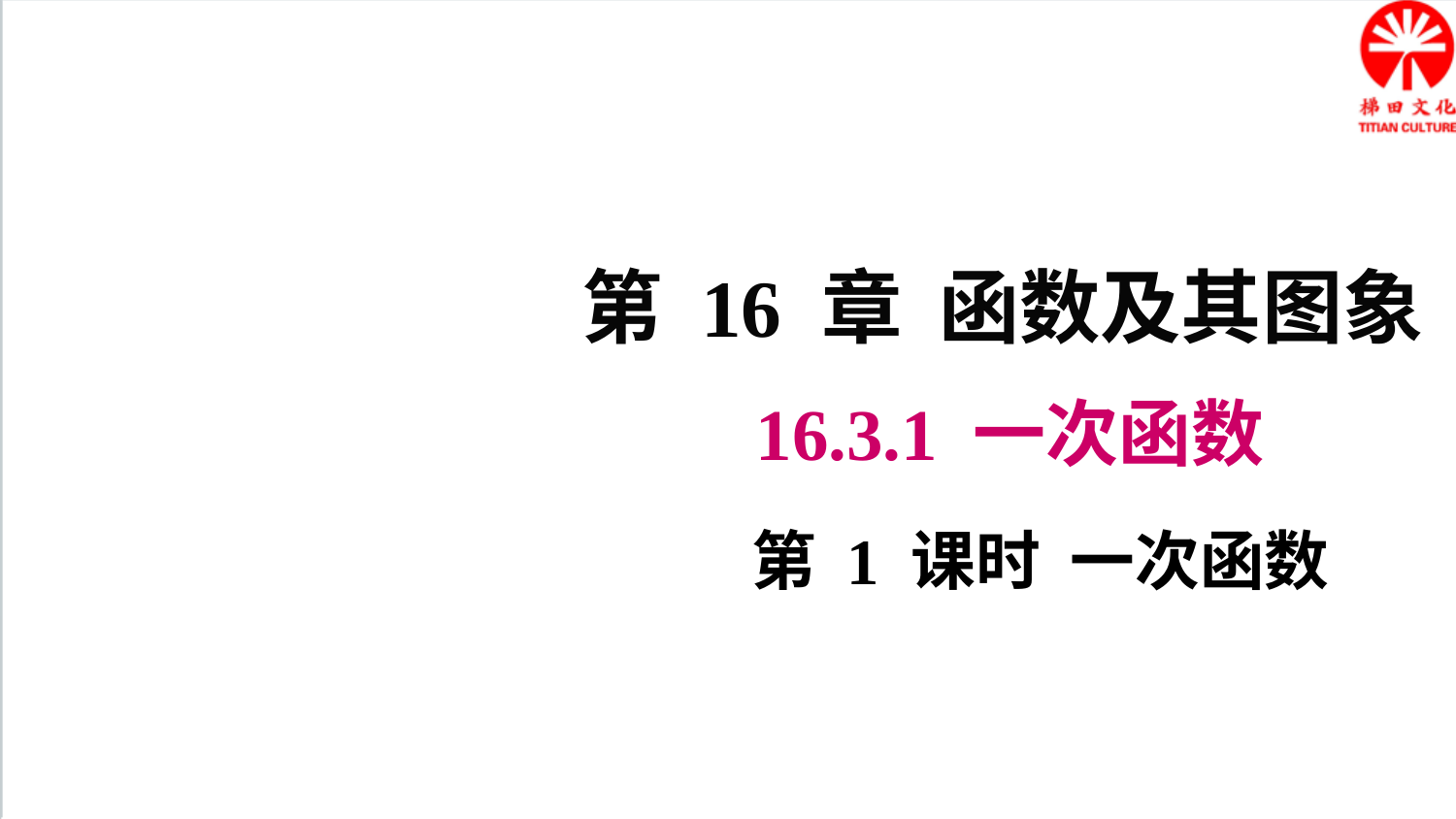

第 16 章  函数及其图象
16.3.1 一次函数
第 1 课时  一次函数